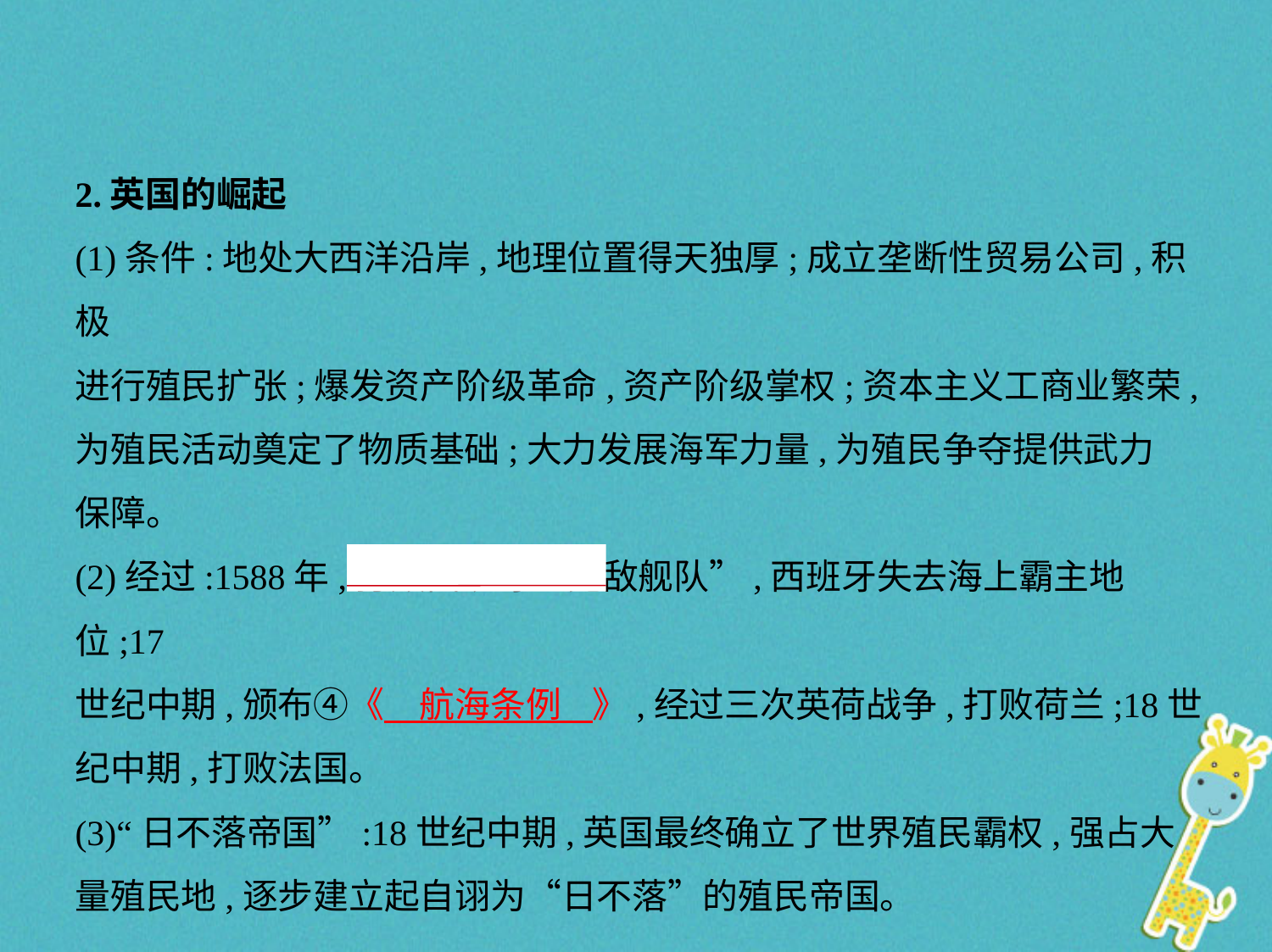

2.英国的崛起
(1)条件:地处大西洋沿岸,地理位置得天独厚;成立垄断性贸易公司,积极
进行殖民扩张;爆发资产阶级革命,资产阶级掌权;资本主义工商业繁荣,
为殖民活动奠定了物质基础;大力发展海军力量,为殖民争夺提供武力
保障。
(2)经过:1588年,打败西班牙“无敌舰队”,西班牙失去海上霸主地位;17
世纪中期,颁布④《　航海条例    》,经过三次英荷战争,打败荷兰;18世
纪中期,打败法国。
(3)“日不落帝国”:18世纪中期,英国最终确立了世界殖民霸权,强占大
量殖民地,逐步建立起自诩为“日不落”的殖民帝国。